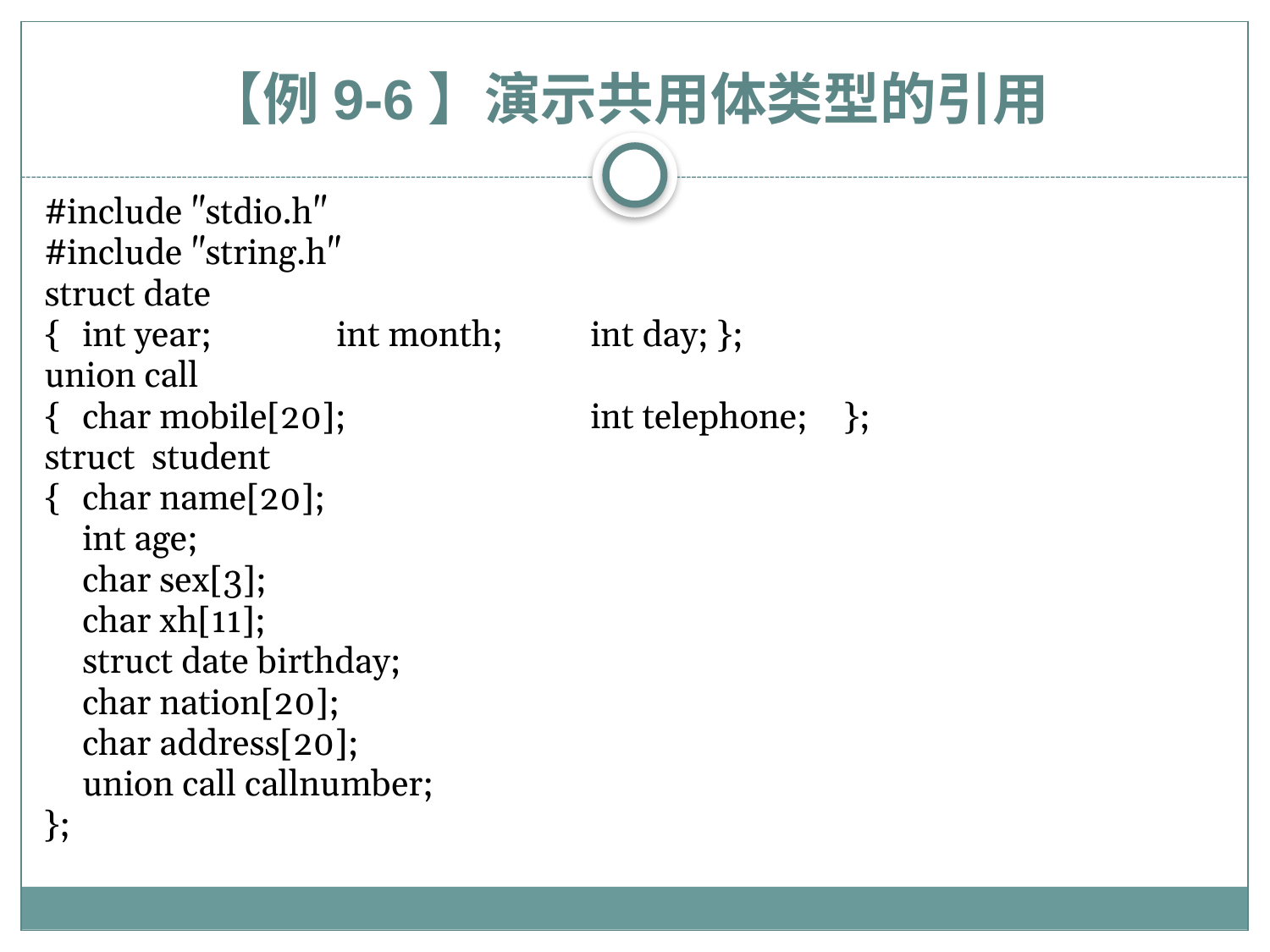

# 【例9-6】演示共用体类型的引用
#include "stdio.h"
#include "string.h"
struct date
{	int year;	int month;	int day;	};
union call
{	char mobile[20];		int telephone;	};
struct  student
{	char name[20];
	int age;
	char sex[3];
	char xh[11];
	struct date birthday;
	char nation[20];
	char address[20];
	union call callnumber;
};